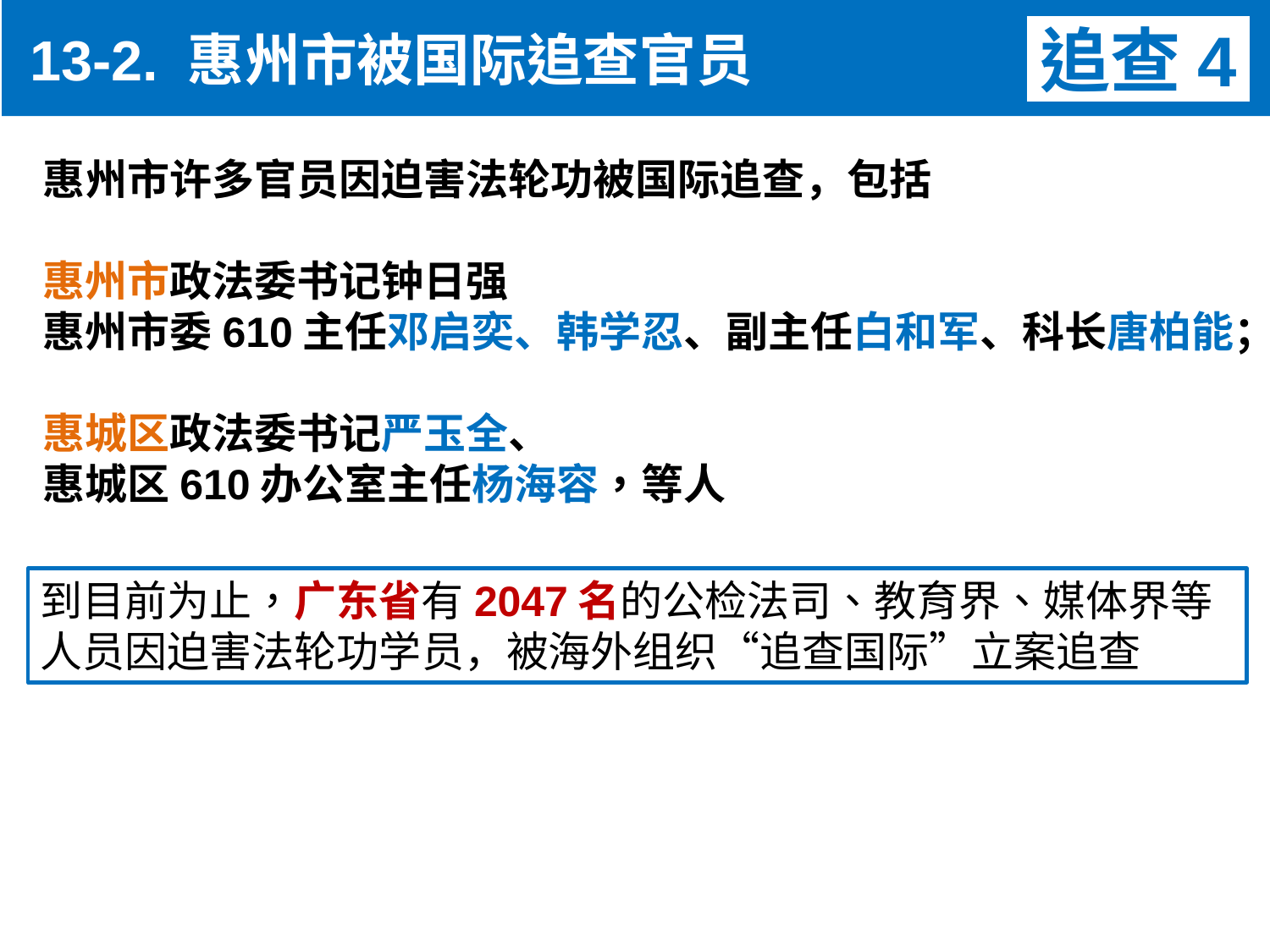

13-2. 惠州市被国际追查官员
追查4
惠州市许多官员因迫害法轮功被国际追查，包括

惠州市政法委书记钟日强
惠州市委610主任邓启奕、韩学忍、副主任白和军、科长唐柏能；

惠城区政法委书记严玉全、
惠城区610办公室主任杨海容，等人
到目前为止，广东省有2047名的公检法司、教育界、媒体界等人员因迫害法轮功学员，被海外组织“追查国际”立案追查